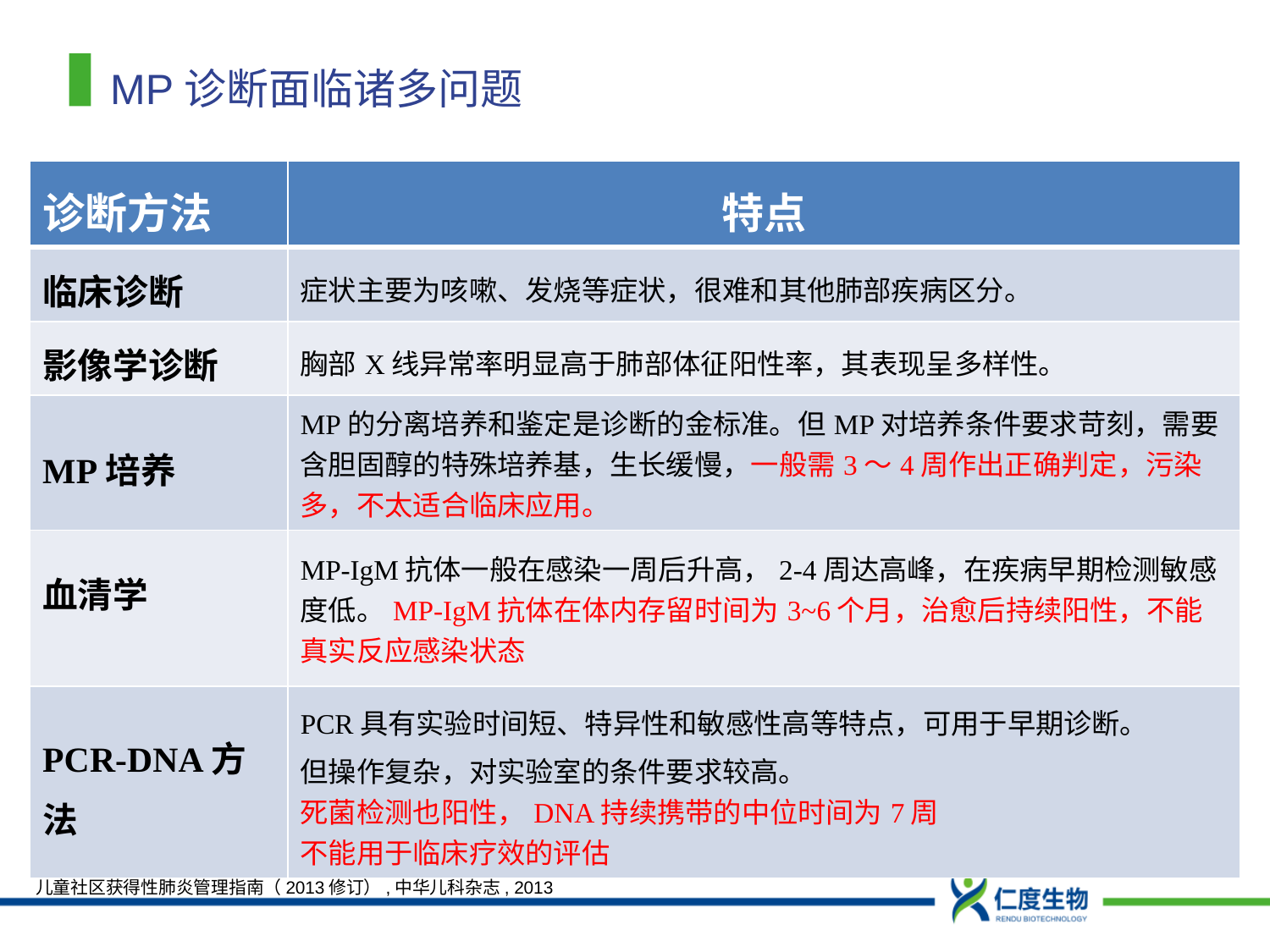

# MP诊断面临诸多问题
| 诊断方法 | 特点 |
| --- | --- |
| 临床诊断 | 症状主要为咳嗽、发烧等症状，很难和其他肺部疾病区分。 |
| 影像学诊断 | 胸部X线异常率明显高于肺部体征阳性率，其表现呈多样性。 |
| MP培养 | MP的分离培养和鉴定是诊断的金标准。但MP对培养条件要求苛刻，需要含胆固醇的特殊培养基，生长缓慢，一般需3～4周作出正确判定，污染多，不太适合临床应用。 |
| 血清学 | MP-IgM抗体一般在感染一周后升高，2-4周达高峰，在疾病早期检测敏感度低。MP-IgM抗体在体内存留时间为3~6个月，治愈后持续阳性，不能真实反应感染状态 |
| PCR-DNA方法 | PCR具有实验时间短、特异性和敏感性高等特点，可用于早期诊断。 但操作复杂，对实验室的条件要求较高。 死菌检测也阳性，DNA持续携带的中位时间为7周 不能用于临床疗效的评估 |
儿童社区获得性肺炎管理指南（2013修订）,中华儿科杂志, 2013